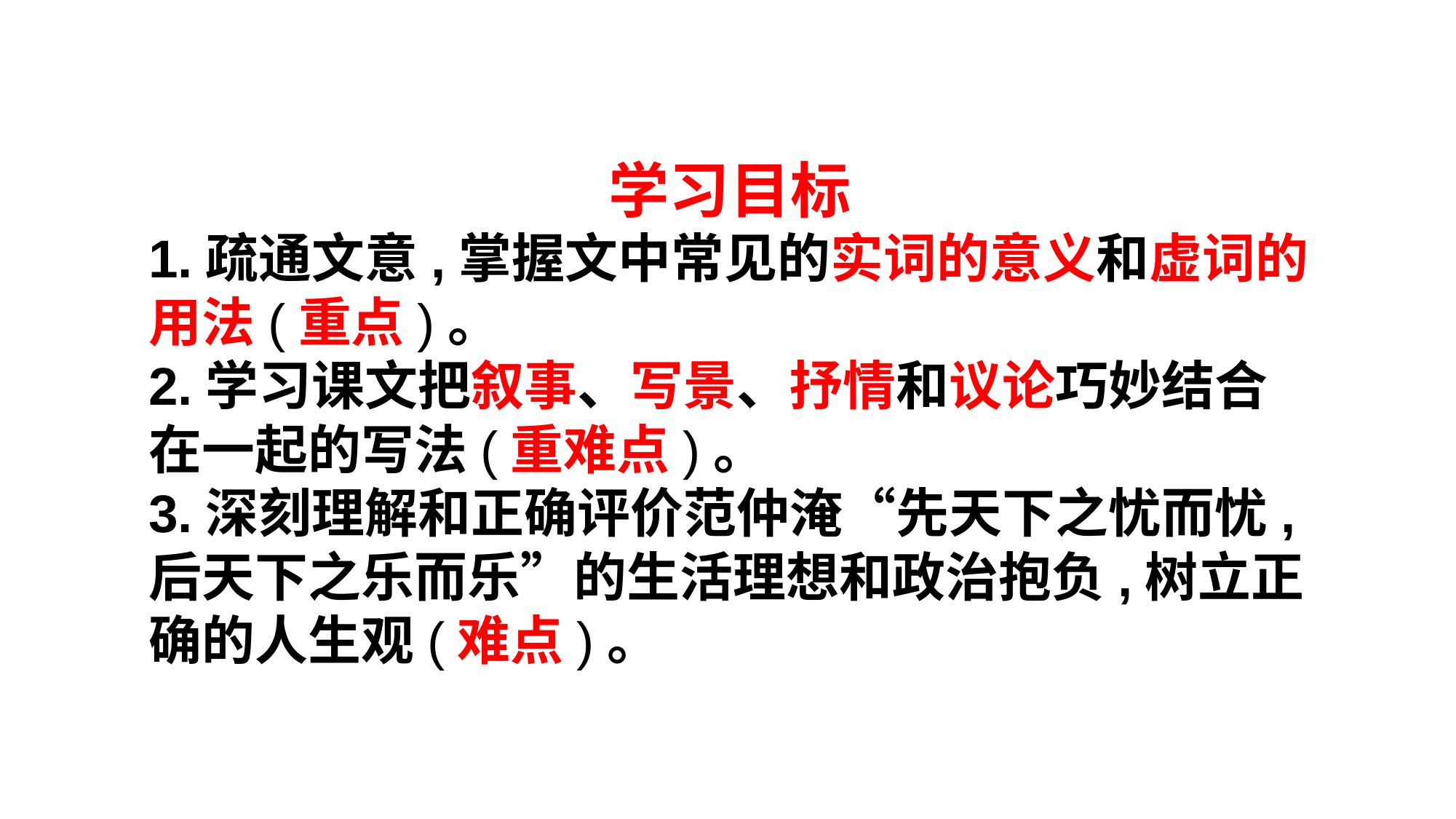

学习目标
1.疏通文意,掌握文中常见的实词的意义和虚词的用法(重点)。
2.学习课文把叙事、写景、抒情和议论巧妙结合在一起的写法(重难点)。
3.深刻理解和正确评价范仲淹“先天下之忧而忧,后天下之乐而乐”的生活理想和政治抱负,树立正确的人生观(难点)。